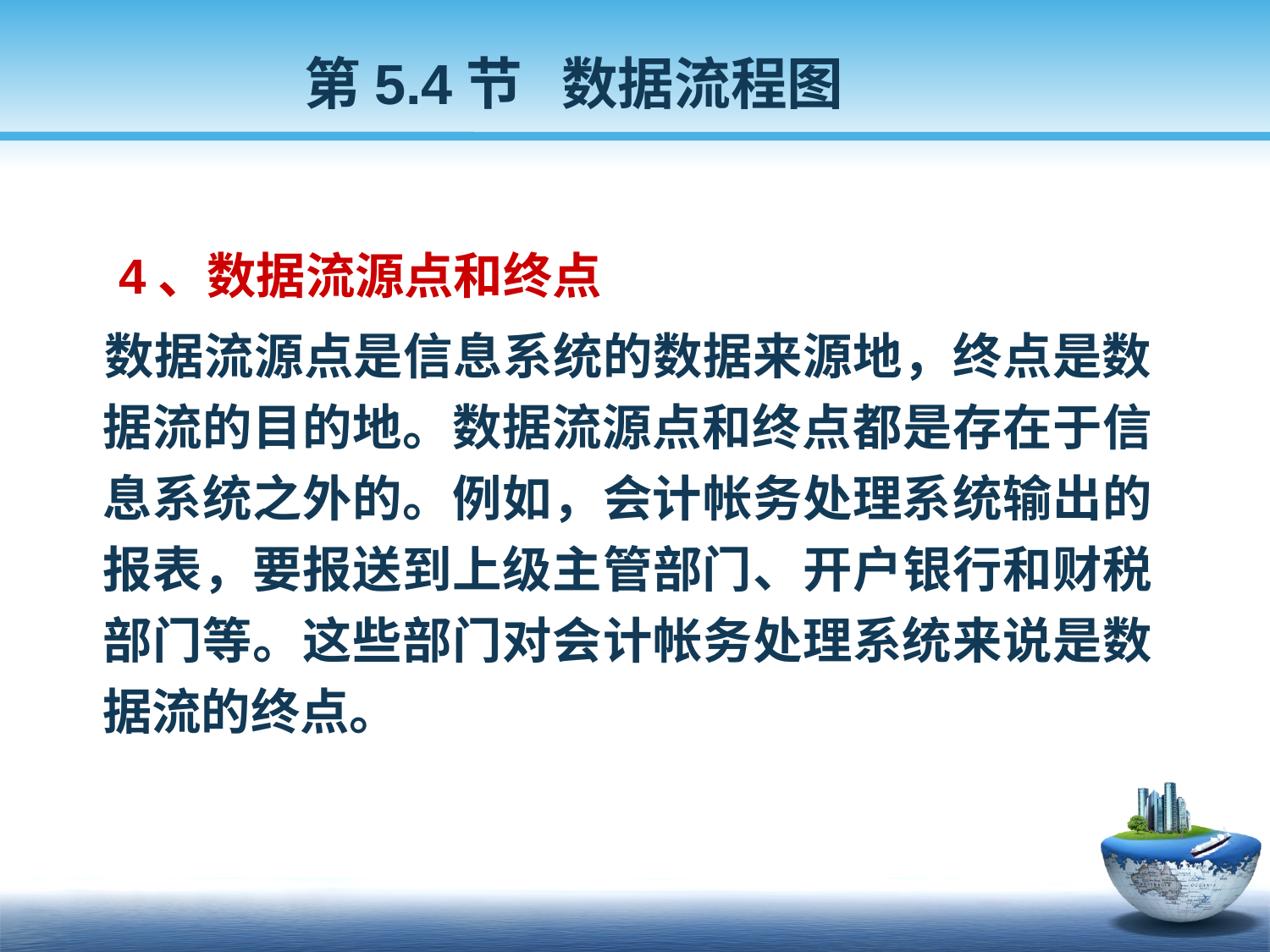

第5.4节   数据流程图
4、数据流源点和终点
 	数据流源点是信息系统的数据来源地，终点是数据流的目的地。数据流源点和终点都是存在于信息系统之外的。例如，会计帐务处理系统输出的报表，要报送到上级主管部门、开户银行和财税部门等。这些部门对会计帐务处理系统来说是数据流的终点。